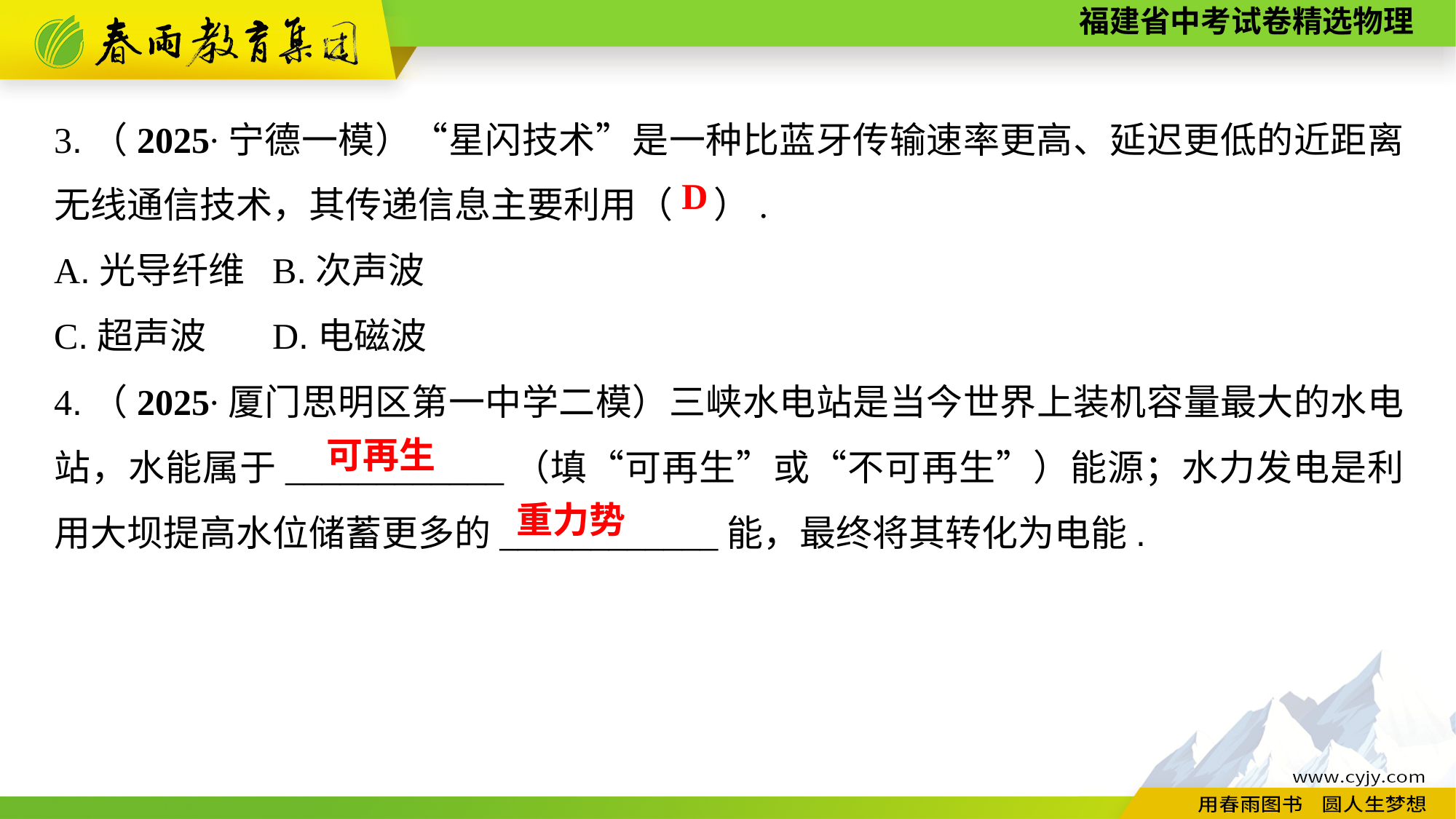

3.（2025∙宁德一模）“星闪技术”是一种比蓝牙传输速率更高、延迟更低的近距离无线通信技术，其传递信息主要利用（     ）.
A.光导纤维	B.次声波
C.超声波	D.电磁波
4.（2025∙厦门思明区第一中学二模）三峡水电站是当今世界上装机容量最大的水电站，水能属于____________（填“可再生”或“不可再生”）能源；水力发电是利用大坝提高水位储蓄更多的____________能，最终将其转化为电能.
D
可再生
重力势